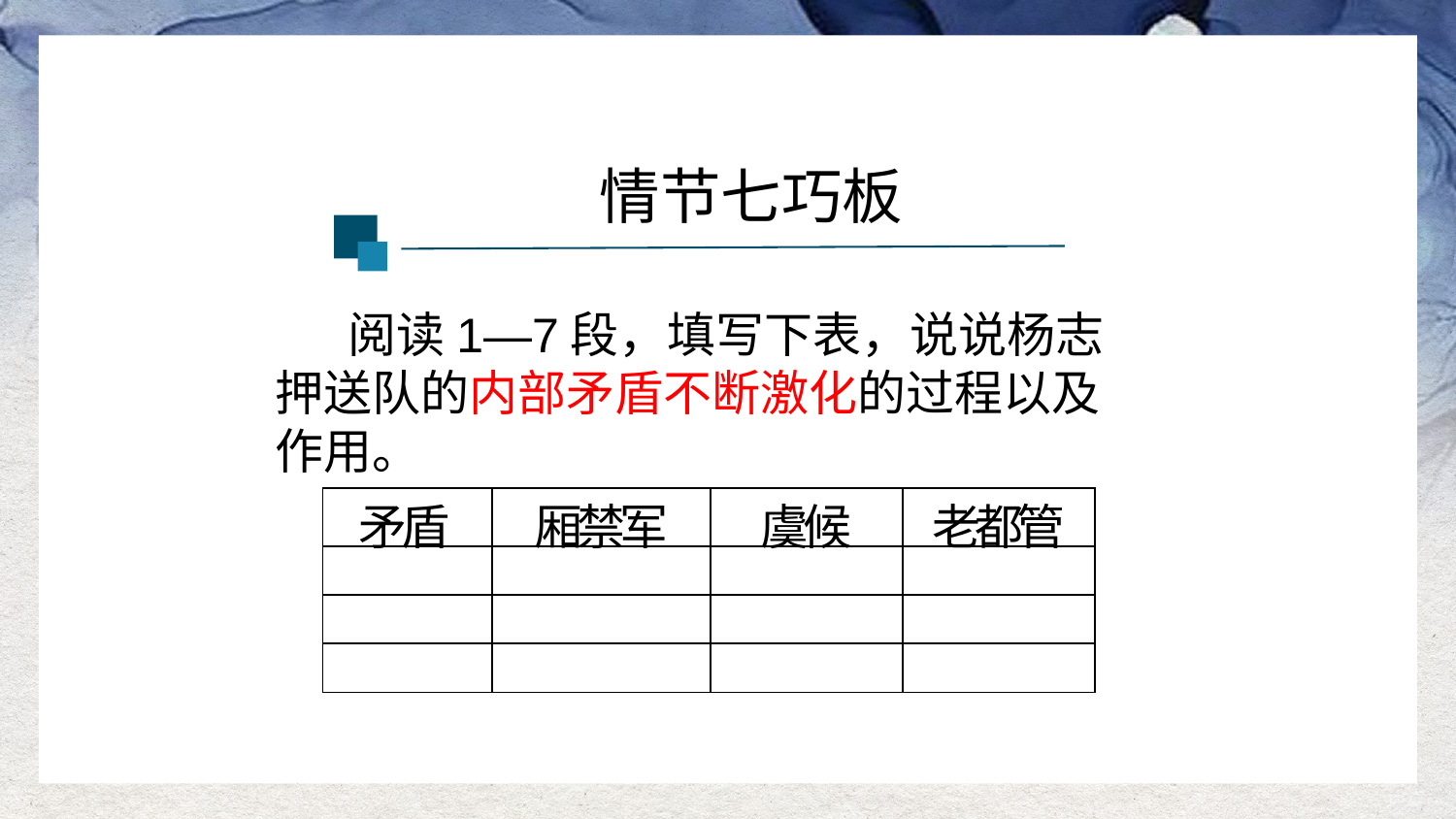

情节七巧板

阅读1—7段，填写下表，说说杨志押送队的内部矛盾不断激化的过程以及作用。
| 矛盾 | 厢禁军 | 虞候 | 老都管 |
| --- | --- | --- | --- |
|  |  |  |  |
|  |  |  |  |
|  |  |  |  |